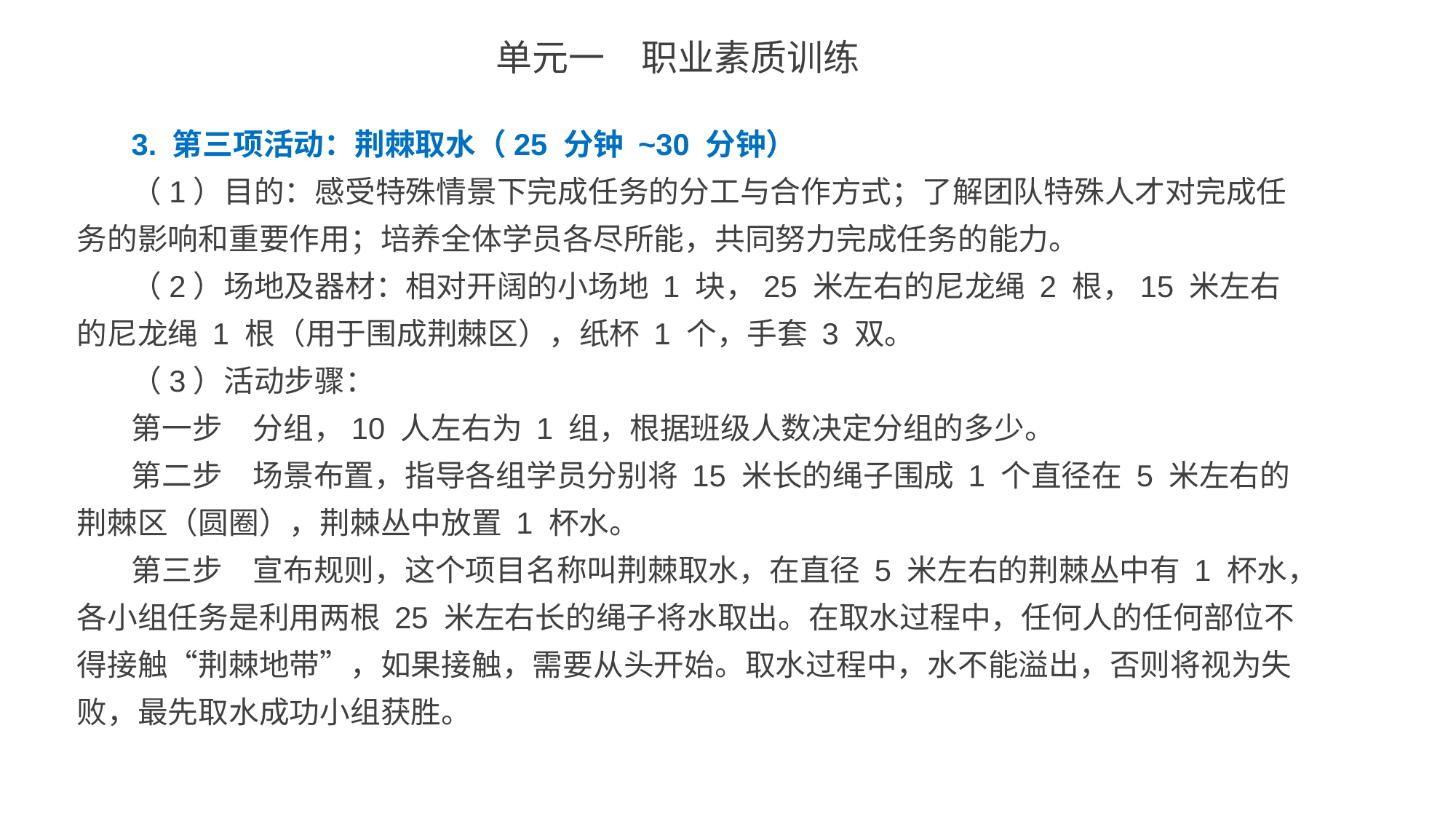

单元一　职业素质训练
3. 第三项活动：荆棘取水（25 分钟 ~30 分钟）
（1）目的：感受特殊情景下完成任务的分工与合作方式；了解团队特殊人才对完成任务的影响和重要作用；培养全体学员各尽所能，共同努力完成任务的能力。
（2）场地及器材：相对开阔的小场地 1 块，25 米左右的尼龙绳 2 根，15 米左右的尼龙绳 1 根（用于围成荆棘区），纸杯 1 个，手套 3 双。
（3）活动步骤：
第一步　分组，10 人左右为 1 组，根据班级人数决定分组的多少。
第二步　场景布置，指导各组学员分别将 15 米长的绳子围成 1 个直径在 5 米左右的荆棘区（圆圈），荆棘丛中放置 1 杯水。
第三步　宣布规则，这个项目名称叫荆棘取水，在直径 5 米左右的荆棘丛中有 1 杯水，各小组任务是利用两根 25 米左右长的绳子将水取出。在取水过程中，任何人的任何部位不得接触“荆棘地带”，如果接触，需要从头开始。取水过程中，水不能溢出，否则将视为失败，最先取水成功小组获胜。